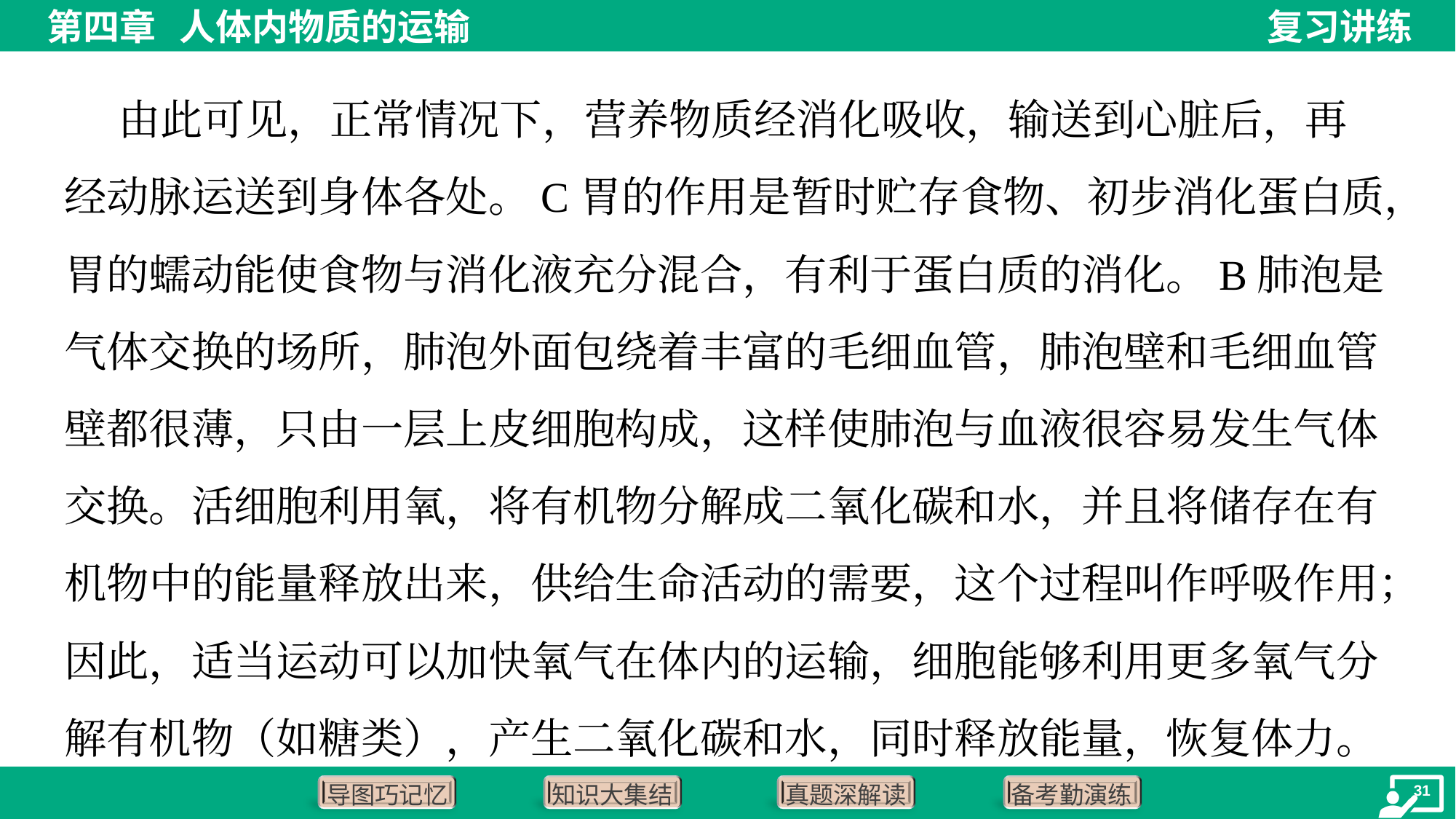

由此可见，正常情况下，营养物质经消化吸收，输送到心脏后，再
经动脉运送到身体各处。C胃的作用是暂时贮存食物、初步消化蛋白质，
胃的蠕动能使食物与消化液充分混合，有利于蛋白质的消化。B肺泡是
气体交换的场所，肺泡外面包绕着丰富的毛细血管，肺泡壁和毛细血管
壁都很薄，只由一层上皮细胞构成，这样使肺泡与血液很容易发生气体
交换。活细胞利用氧，将有机物分解成二氧化碳和水，并且将储存在有
机物中的能量释放出来，供给生命活动的需要，这个过程叫作呼吸作用；
因此，适当运动可以加快氧气在体内的运输，细胞能够利用更多氧气分
解有机物（如糖类），产生二氧化碳和水，同时释放能量，恢复体力。